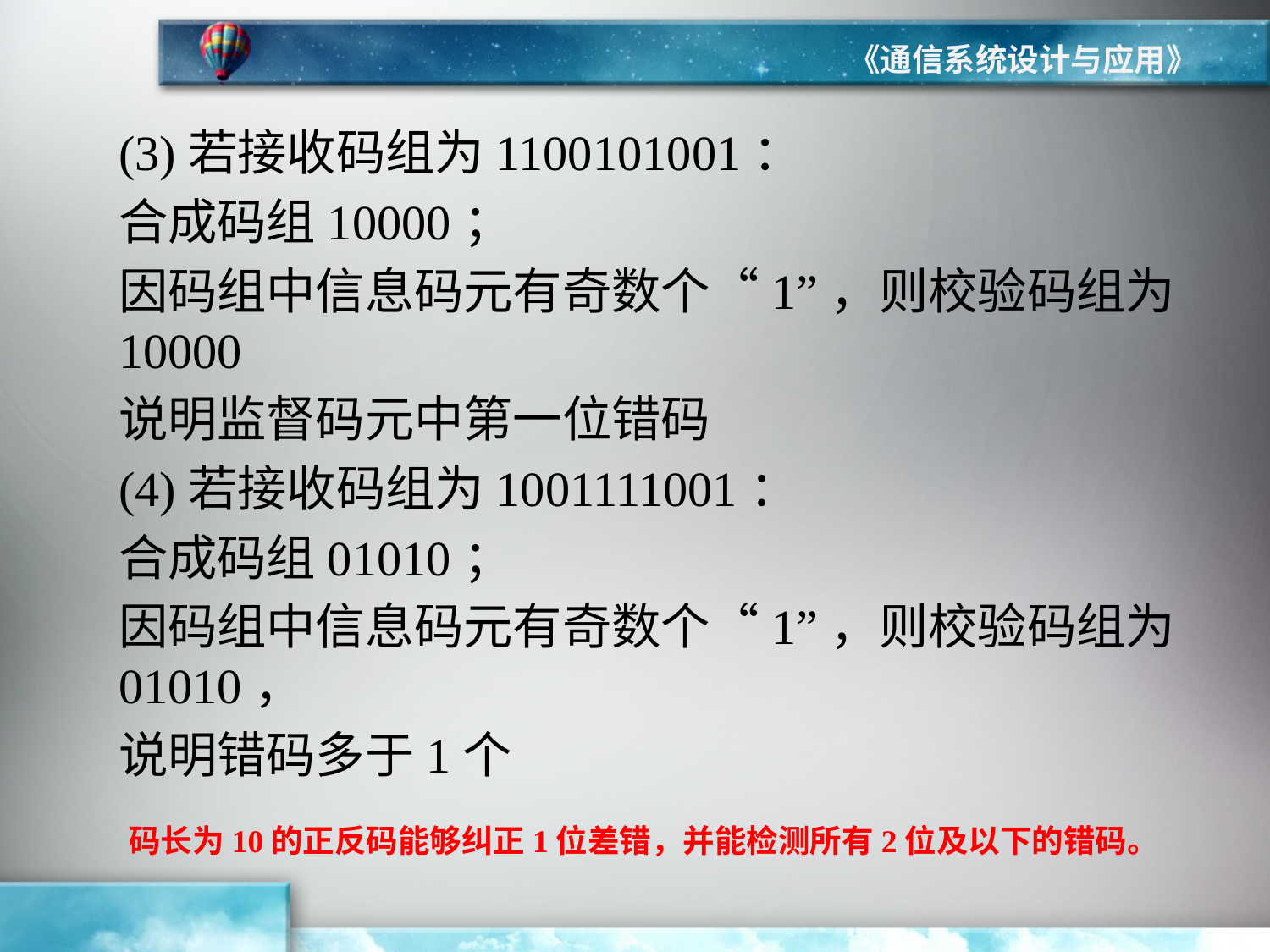

《通信系统设计与应用》
(3)若接收码组为1100101001：
合成码组10000；
因码组中信息码元有奇数个“1”，则校验码组为10000
说明监督码元中第一位错码
(4)若接收码组为1001111001：
合成码组01010；
因码组中信息码元有奇数个“1”，则校验码组为01010，
说明错码多于1个
码长为10的正反码能够纠正1位差错，并能检测所有2位及以下的错码。